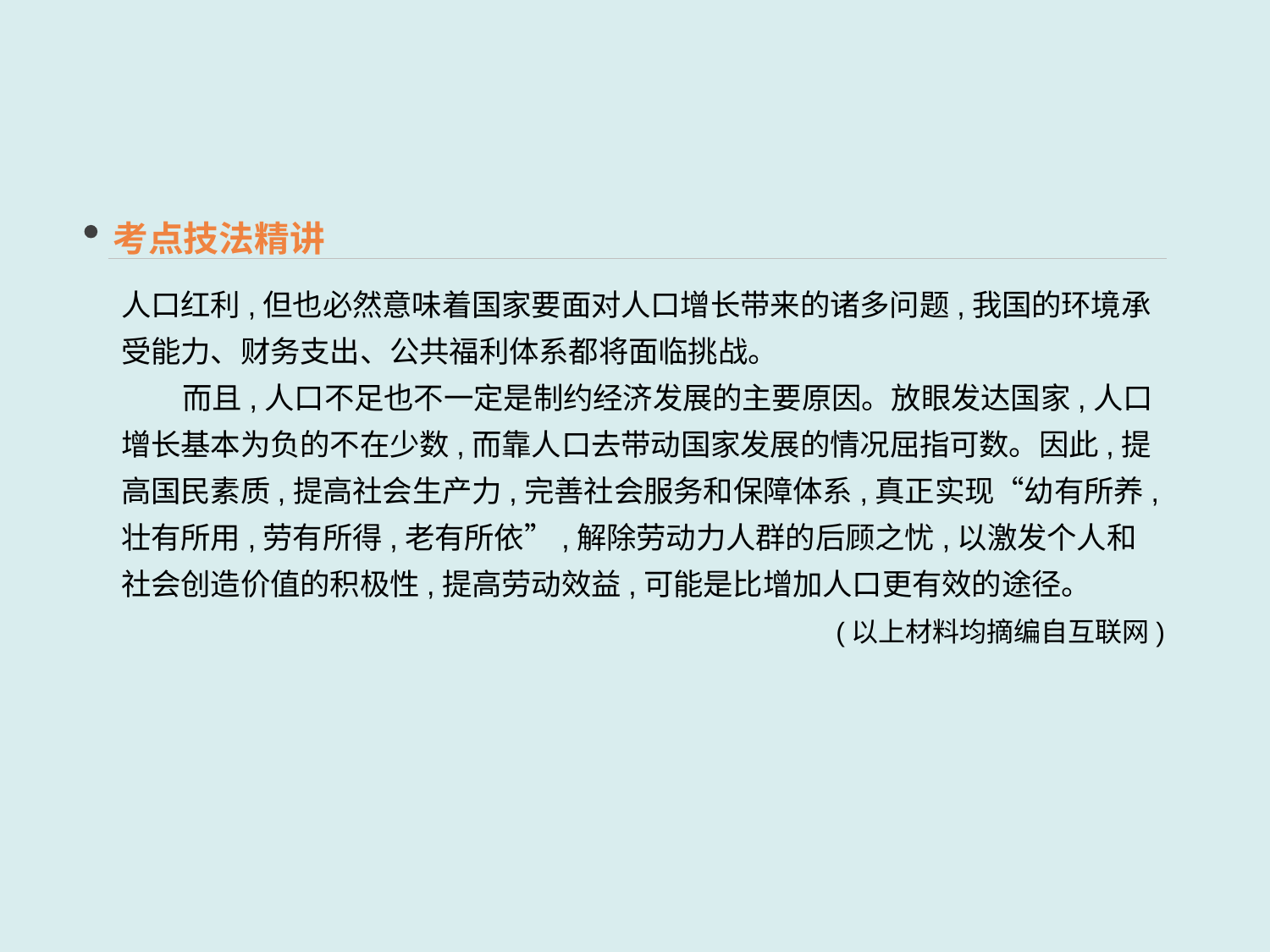

考点技法精讲

人口红利,但也必然意味着国家要面对人口增长带来的诸多问题,我国的环境承受能力、财务支出、公共福利体系都将面临挑战。
        而且,人口不足也不一定是制约经济发展的主要原因。放眼发达国家,人口增长基本为负的不在少数,而靠人口去带动国家发展的情况屈指可数。因此,提高国民素质,提高社会生产力,完善社会服务和保障体系,真正实现“幼有所养,壮有所用,劳有所得,老有所依”,解除劳动力人群的后顾之忧,以激发个人和社会创造价值的积极性,提高劳动效益,可能是比增加人口更有效的途径。
 (以上材料均摘编自互联网)